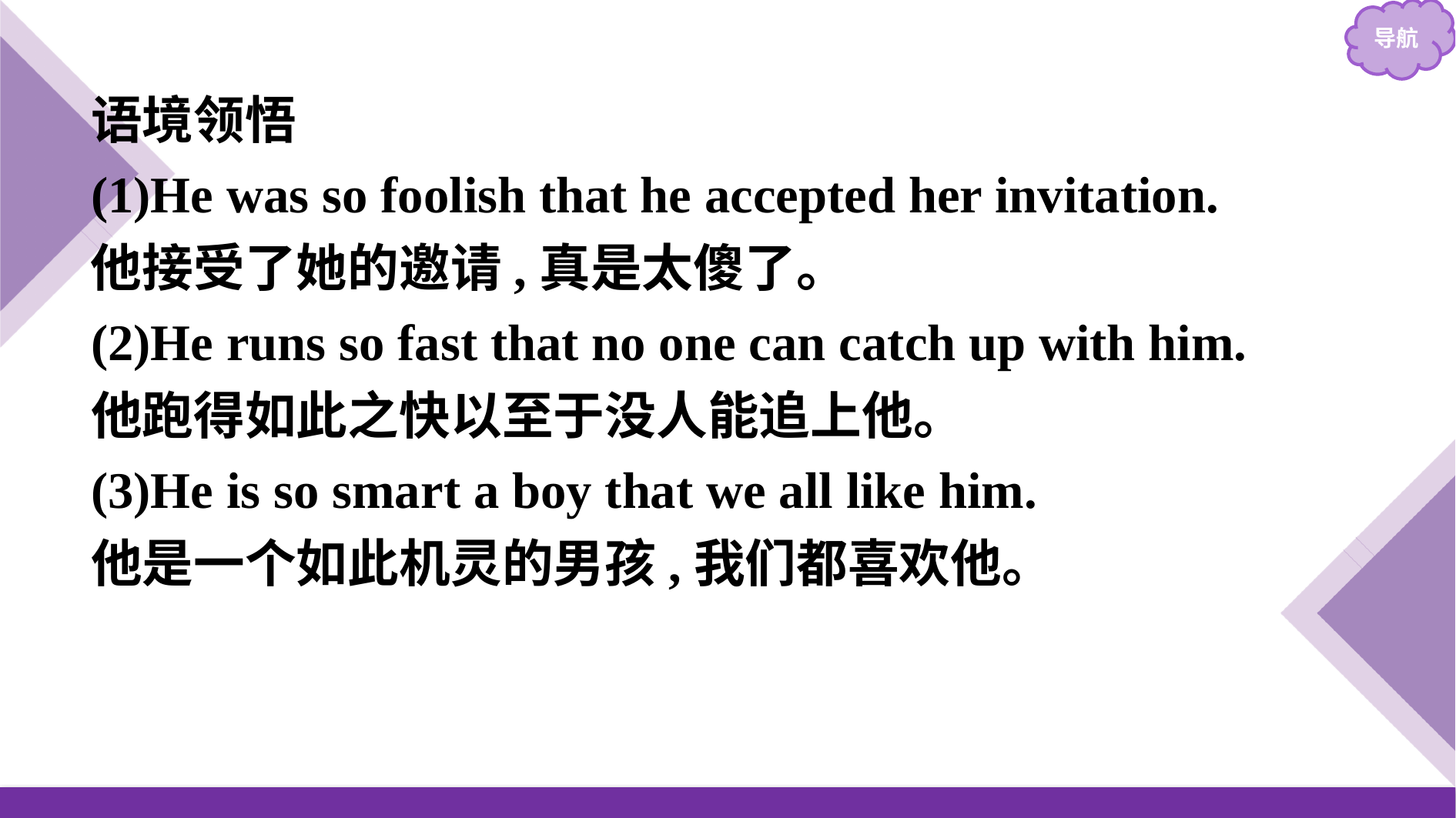

语境领悟
(1)He was so foolish that he accepted her invitation.
他接受了她的邀请,真是太傻了。
(2)He runs so fast that no one can catch up with him.
他跑得如此之快以至于没人能追上他。
(3)He is so smart a boy that we all like him.
他是一个如此机灵的男孩,我们都喜欢他。